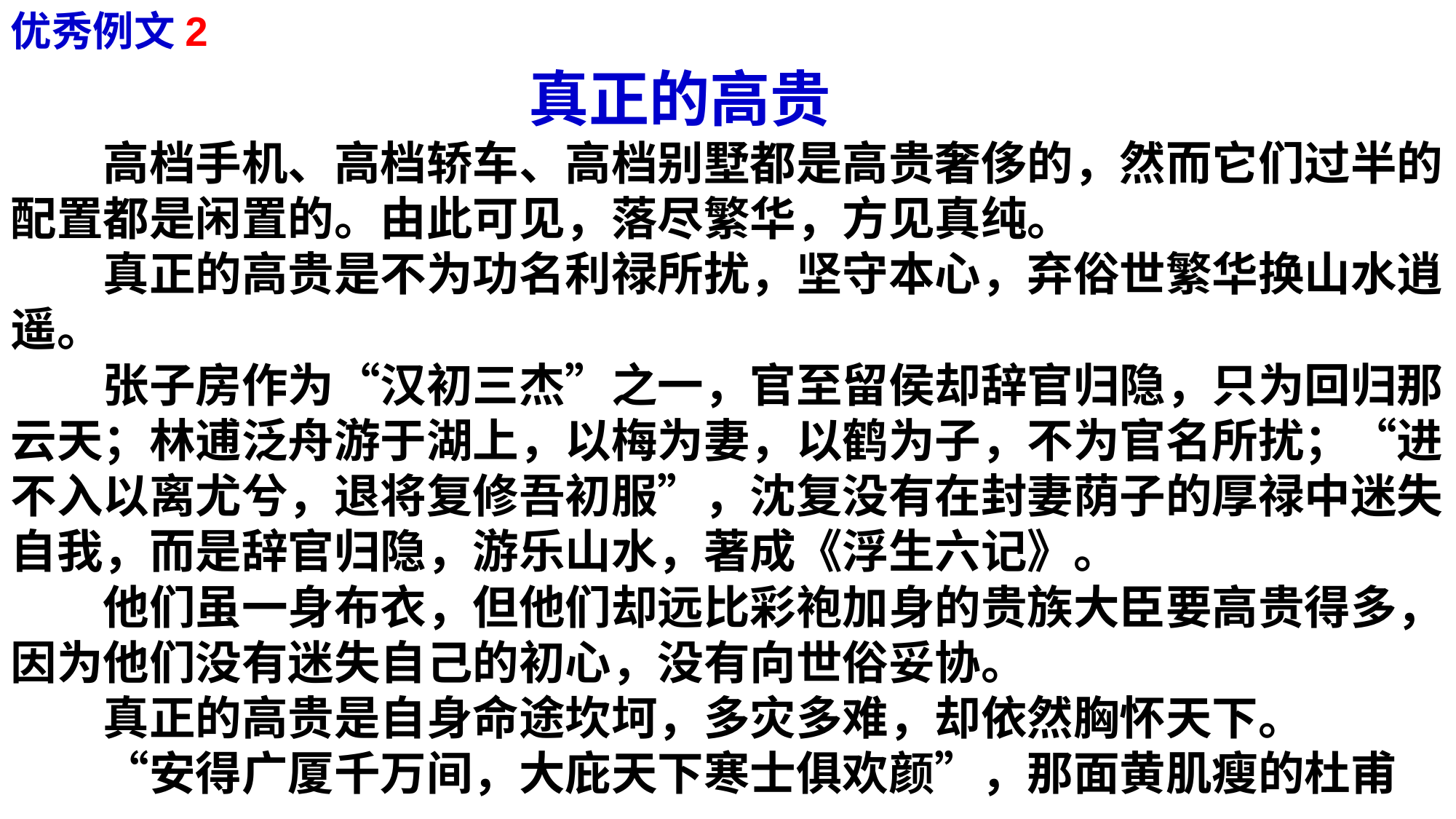

真正的高贵
　　高档手机、高档轿车、高档别墅都是高贵奢侈的，然而它们过半的配置都是闲置的。由此可见，落尽繁华，方见真纯。
　　真正的高贵是不为功名利禄所扰，坚守本心，弃俗世繁华换山水逍遥。
　　张子房作为“汉初三杰”之一，官至留侯却辞官归隐，只为回归那云天；林逋泛舟游于湖上，以梅为妻，以鹤为子，不为官名所扰；“进不入以离尤兮，退将复修吾初服”，沈复没有在封妻荫子的厚禄中迷失自我，而是辞官归隐，游乐山水，著成《浮生六记》。
　　他们虽一身布衣，但他们却远比彩袍加身的贵族大臣要高贵得多，因为他们没有迷失自己的初心，没有向世俗妥协。
　　真正的高贵是自身命途坎坷，多灾多难，却依然胸怀天下。
　　“安得广厦千万间，大庇天下寒士俱欢颜”，那面黄肌瘦的杜甫
优秀例文2